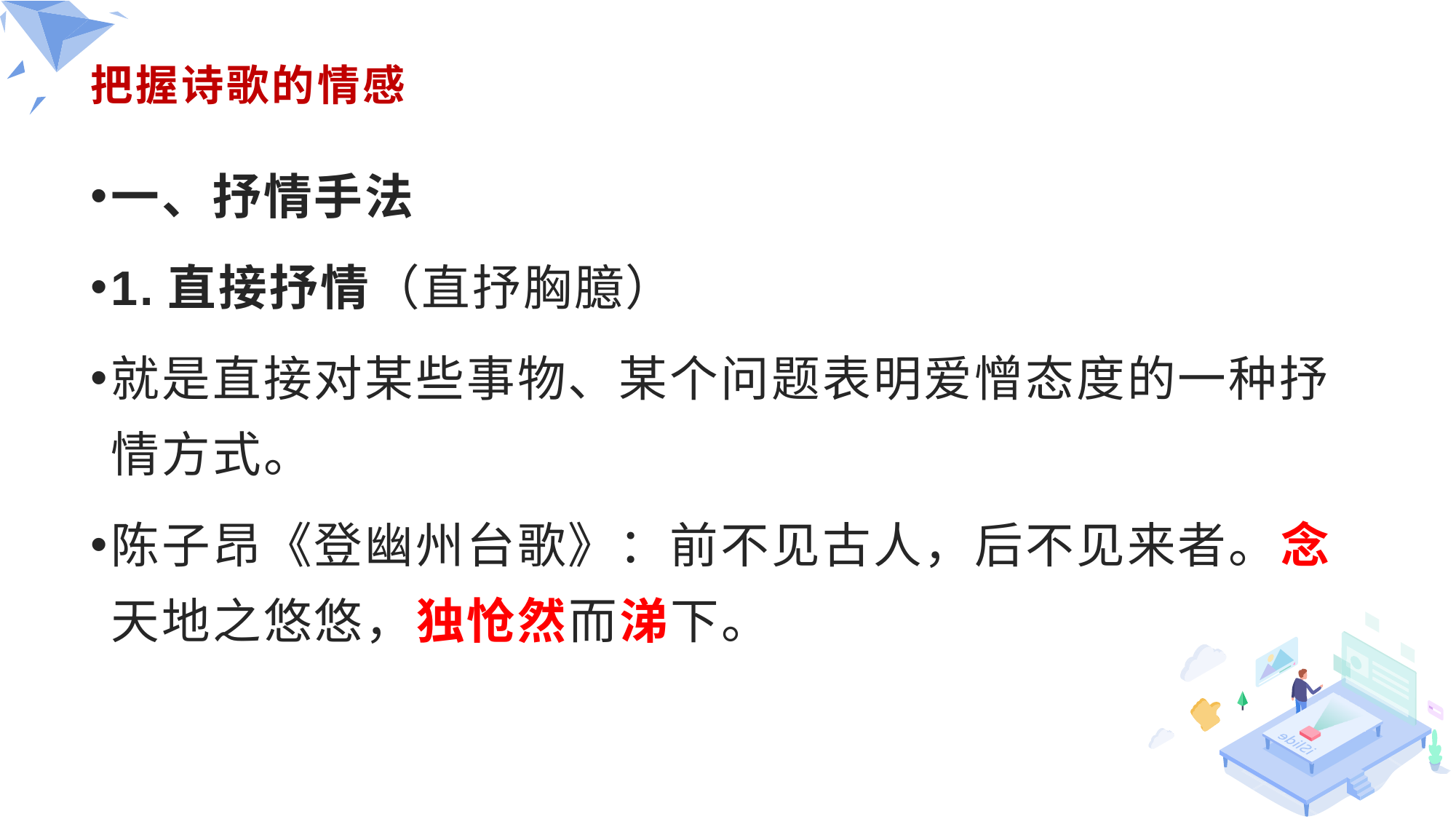

# 把握诗歌的情感
一、抒情手法
1.直接抒情（直抒胸臆）
就是直接对某些事物、某个问题表明爱憎态度的一种抒情方式。
陈子昂《登幽州台歌》：前不见古人，后不见来者。念天地之悠悠，独怆然而涕下。